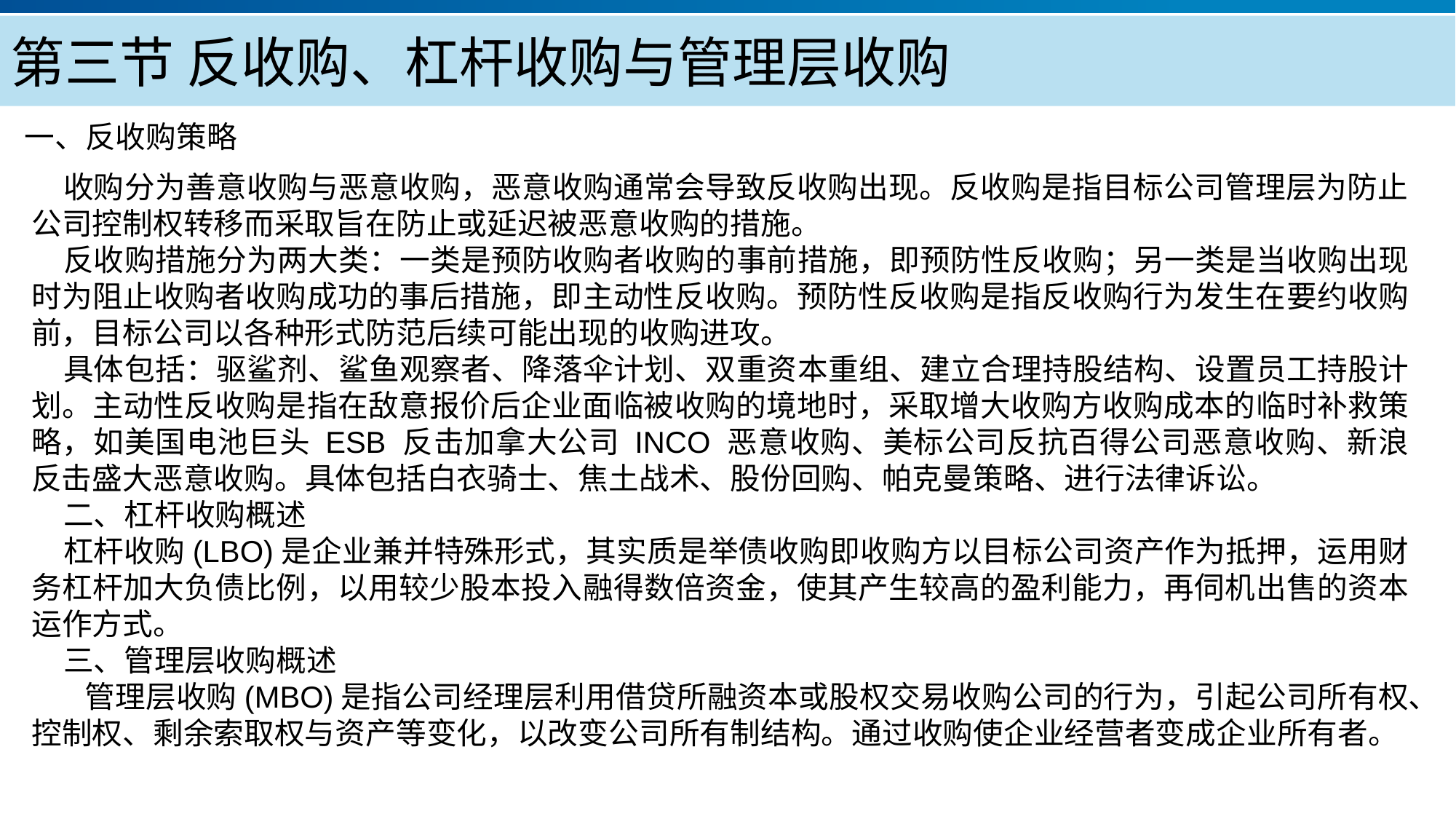

第三节 反收购、杠杆收购与管理层收购
一、反收购策略
收购分为善意收购与恶意收购，恶意收购通常会导致反收购出现。反收购是指目标公司管理层为防止公司控制权转移而采取旨在防止或延迟被恶意收购的措施。
反收购措施分为两大类：一类是预防收购者收购的事前措施，即预防性反收购；另一类是当收购出现时为阻止收购者收购成功的事后措施，即主动性反收购。预防性反收购是指反收购行为发生在要约收购前，目标公司以各种形式防范后续可能出现的收购进攻。
具体包括：驱鲨剂、鲨鱼观察者、降落伞计划、双重资本重组、建立合理持股结构、设置员工持股计划。主动性反收购是指在敌意报价后企业面临被收购的境地时，采取增大收购方收购成本的临时补救策略，如美国电池巨头 ESB 反击加拿大公司 INCO 恶意收购、美标公司反抗百得公司恶意收购、新浪反击盛大恶意收购。具体包括白衣骑士、焦土战术、股份回购、帕克曼策略、进行法律诉讼。
二、杠杆收购概述
杠杆收购(LBO)是企业兼并特殊形式，其实质是举债收购即收购方以目标公司资产作为抵押，运用财务杠杆加大负债比例，以用较少股本投入融得数倍资金，使其产生较高的盈利能力，再伺机出售的资本运作方式。
三、管理层收购概述
  管理层收购(MBO)是指公司经理层利用借贷所融资本或股权交易收购公司的行为，引起公司所有权、控制权、剩余索取权与资产等变化，以改变公司所有制结构。通过收购使企业经营者变成企业所有者。
产品服务
公司优势
公司简介
产品系列
品牌优势
企业愿景
主打产品
团队组织
核心竞争力
人才优势
联系方式
历程荣誉
售后支持
商业模式
期待合作